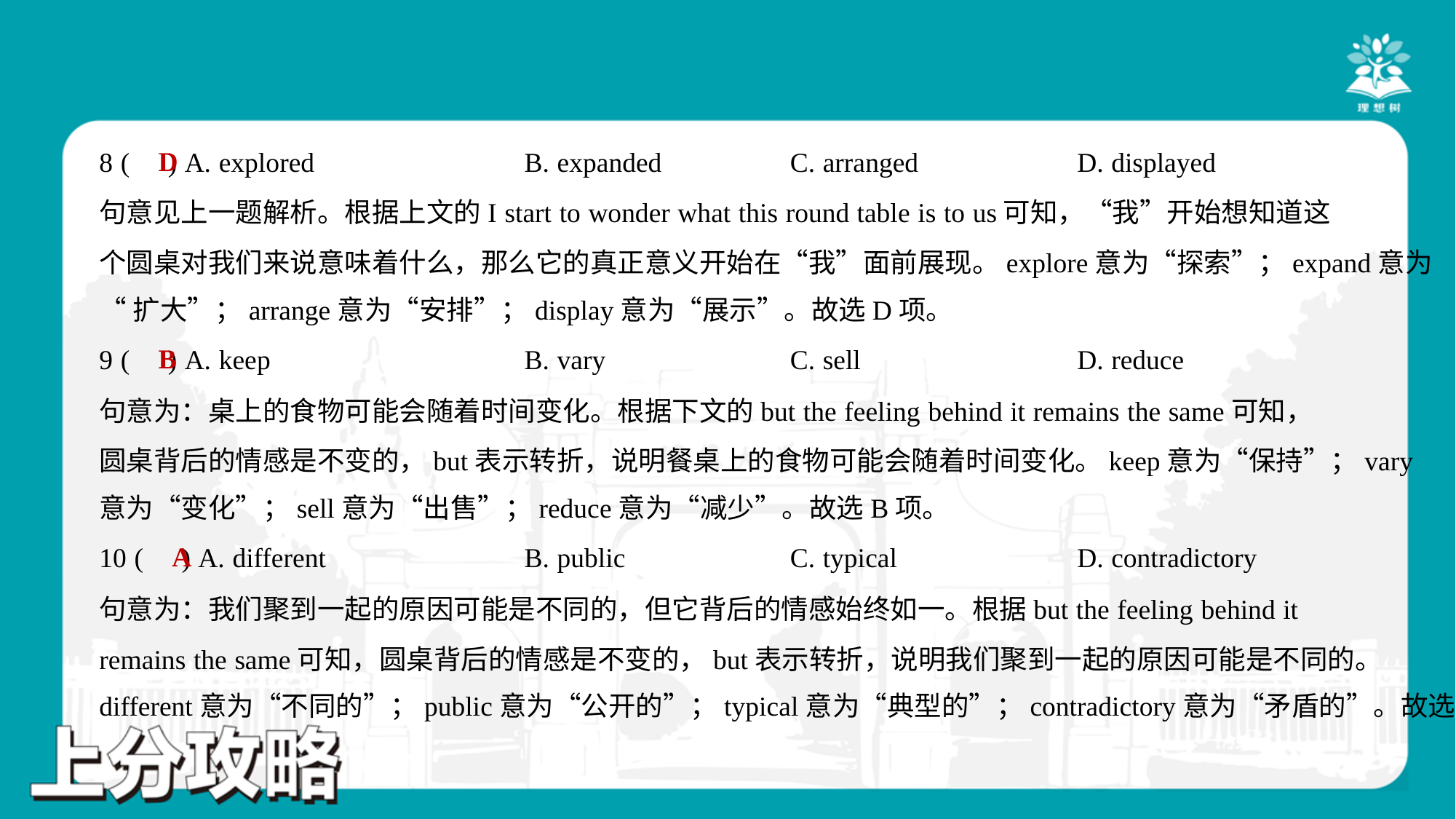

D
8 (     ) A. explored	B. expanded	C. arranged	D. displayed
句意见上一题解析。根据上文的I start to wonder what this round table is to us可知，“我”开始想知道这
个圆桌对我们来说意味着什么，那么它的真正意义开始在“我”面前展现。explore意为“探索”；expand意为
“扩大”；arrange意为“安排”；display意为“展示”。故选D项。
B
9 (     ) A. keep	B. vary	C. sell	D. reduce
句意为：桌上的食物可能会随着时间变化。根据下文的but the feeling behind it remains the same可知，
圆桌背后的情感是不变的，but表示转折，说明餐桌上的食物可能会随着时间变化。keep意为“保持”；vary
意为“变化”；sell意为“出售”；reduce意为“减少”。故选B项。
A
10 (     ) A. different	B. public	C. typical	D. contradictory
句意为：我们聚到一起的原因可能是不同的，但它背后的情感始终如一。根据but the feeling behind it
remains the same可知，圆桌背后的情感是不变的，but表示转折，说明我们聚到一起的原因可能是不同的。
different意为“不同的”；public意为“公开的”；typical意为“典型的”；contradictory意为“矛盾的”。故选A项。